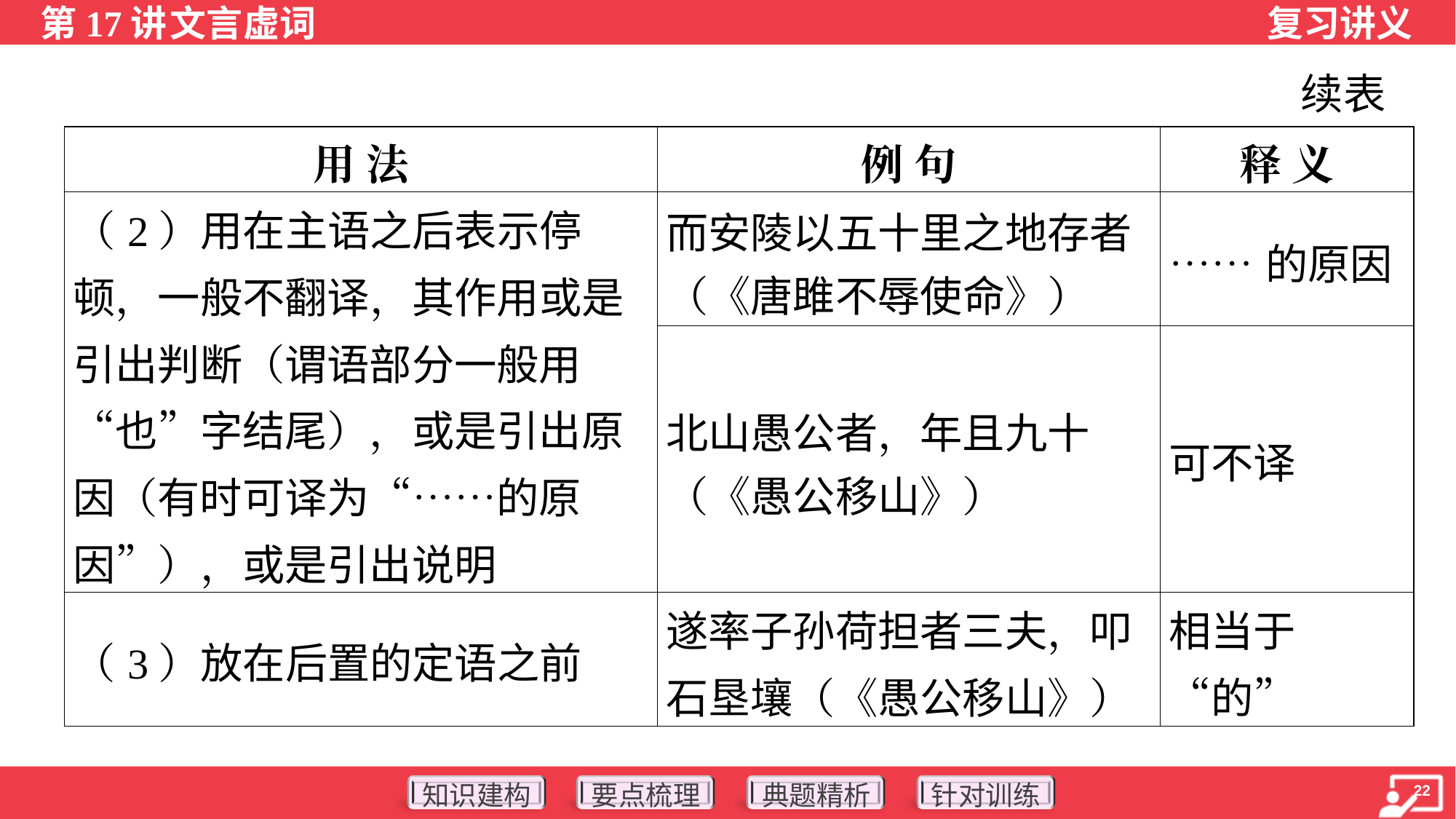

续表
| 用 法 | 例 句 | 释 义 |
| --- | --- | --- |
| （2）用在主语之后表示停顿，一般不翻译，其作用或是引出判断（谓语部分一般用“也”字结尾），或是引出原因（有时可译为“……的原因”），或是引出说明 | 而安陵以五十里之地存者 （《唐雎不辱使命》） | ……的原因 |
|  | 北山愚公者，年且九十 （《愚公移山》） | 可不译 |
| （3）放在后置的定语之前 | 遂率子孙荷担者三夫，叩石垦壤（《愚公移山》） | 相当于“的” |